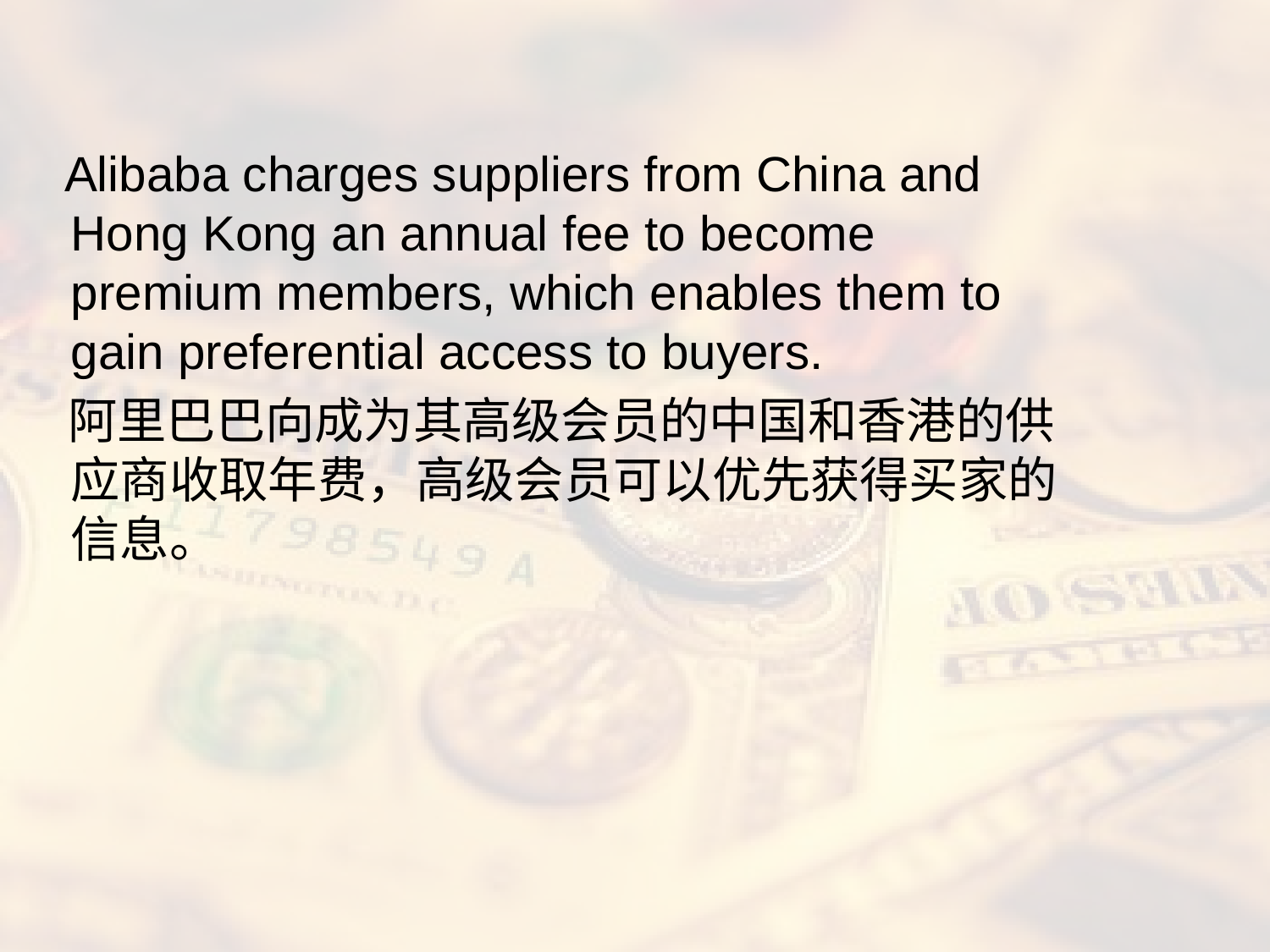

#
   Alibaba charges suppliers from China and Hong Kong an annual fee to become premium members, which enables them to gain preferential access to buyers.
   阿里巴巴向成为其高级会员的中国和香港的供应商收取年费，高级会员可以优先获得买家的信息。